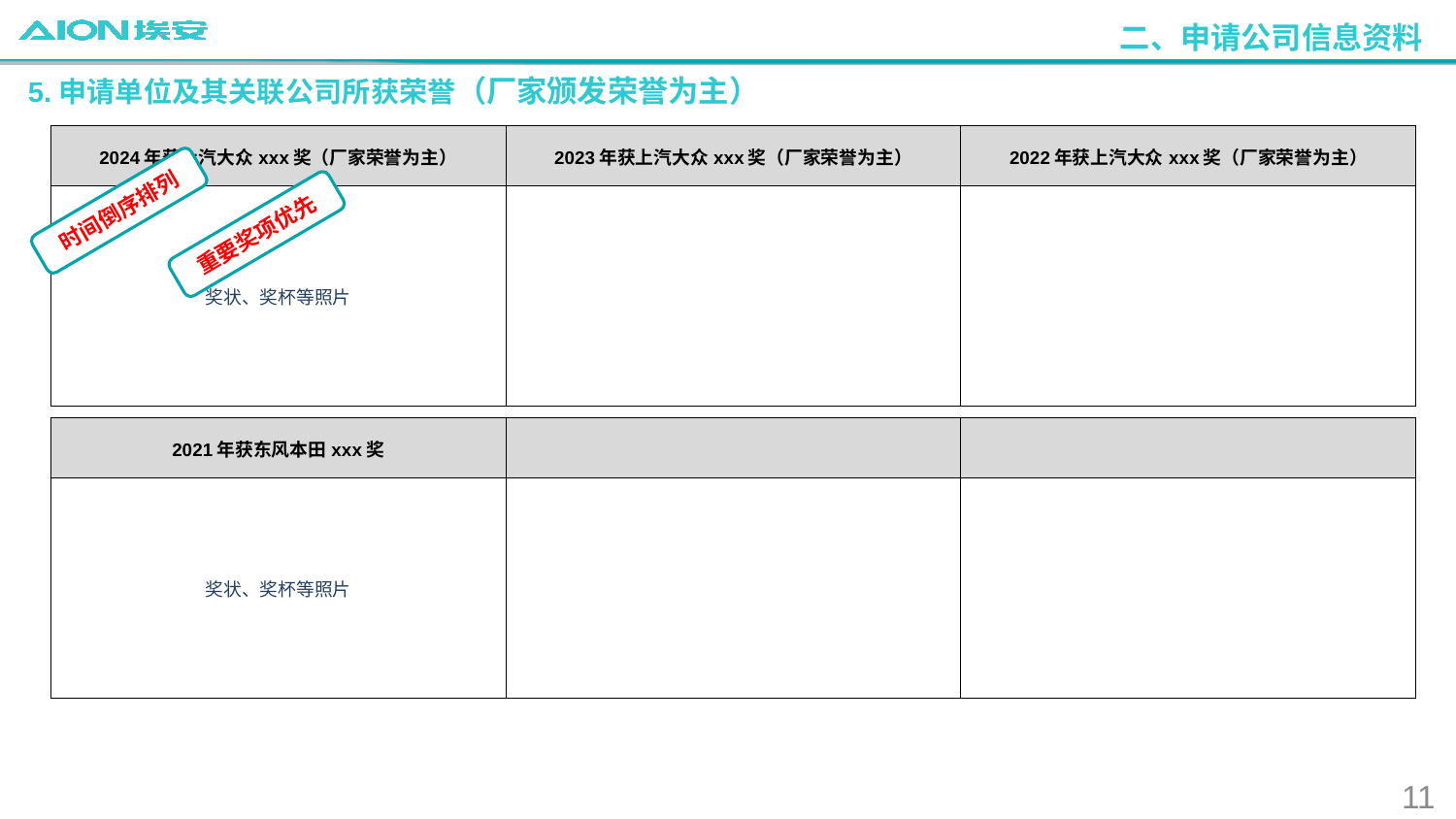

二、申请公司信息资料
5.申请单位及其关联公司所获荣誉（厂家颁发荣誉为主）
| 2024年获上汽大众xxx奖（厂家荣誉为主） | 2023年获上汽大众xxx奖（厂家荣誉为主） | 2022年获上汽大众xxx奖（厂家荣誉为主） |
| --- | --- | --- |
| 奖状、奖杯等照片 |  |  |
时间倒序排列
重要奖项优先
| 2021年获东风本田xxx奖 |  |  |
| --- | --- | --- |
| 奖状、奖杯等照片 |  |  |